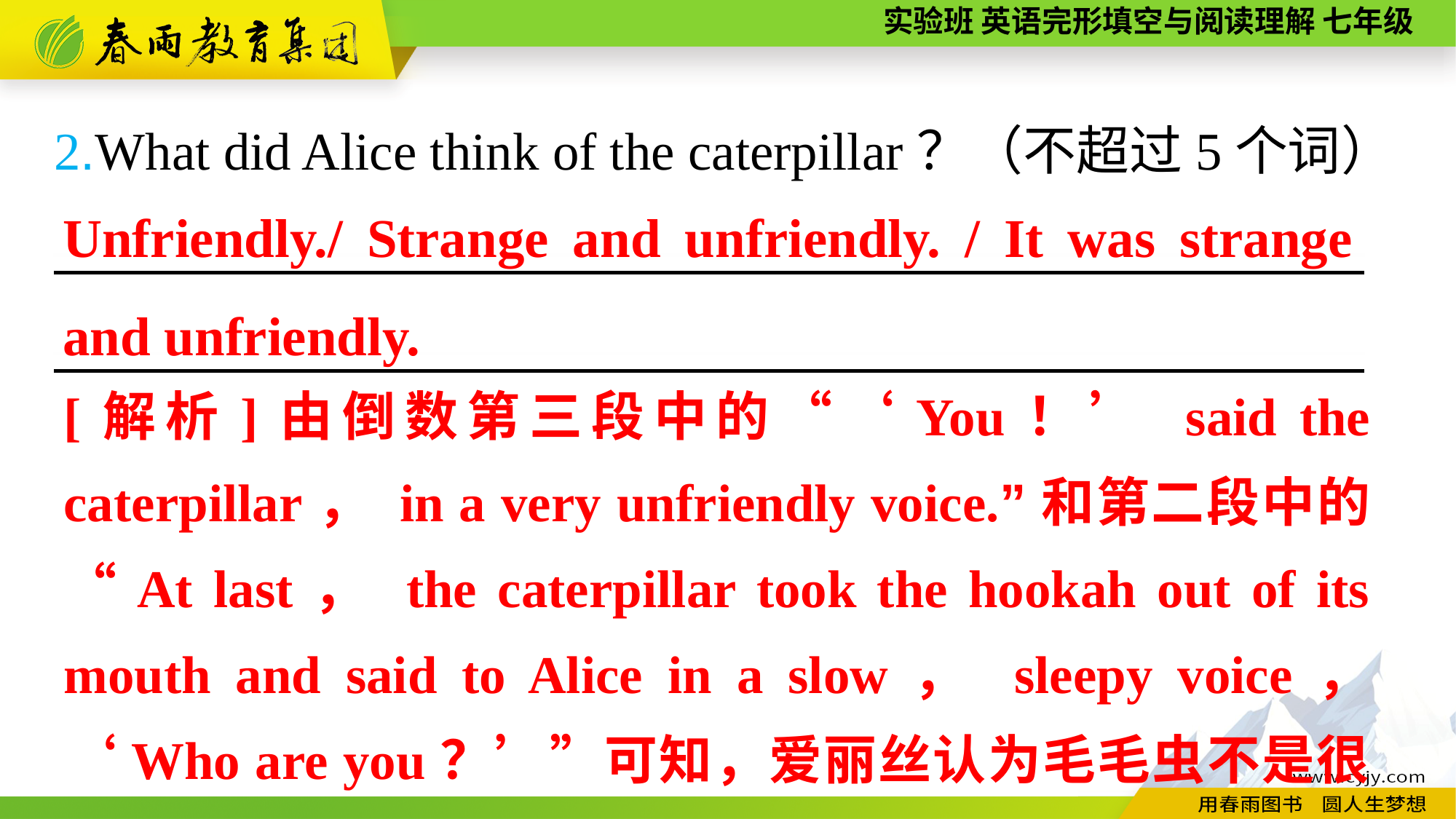

2.What did Alice think of the caterpillar？（不超过5个词）
————————————————————————
————————————————————————
Unfriendly./ Strange and unfriendly. / It was strange and unfriendly.
[解析]由倒数第三段中的“‘You！’ said the caterpillar， in a very unfriendly voice.”和第二段中的“At last， the caterpillar took the hookah out of its mouth and said to Alice in a slow， sleepy voice， ‘Who are you？’”可知，爱丽丝认为毛毛虫不是很友好，而且很奇怪。